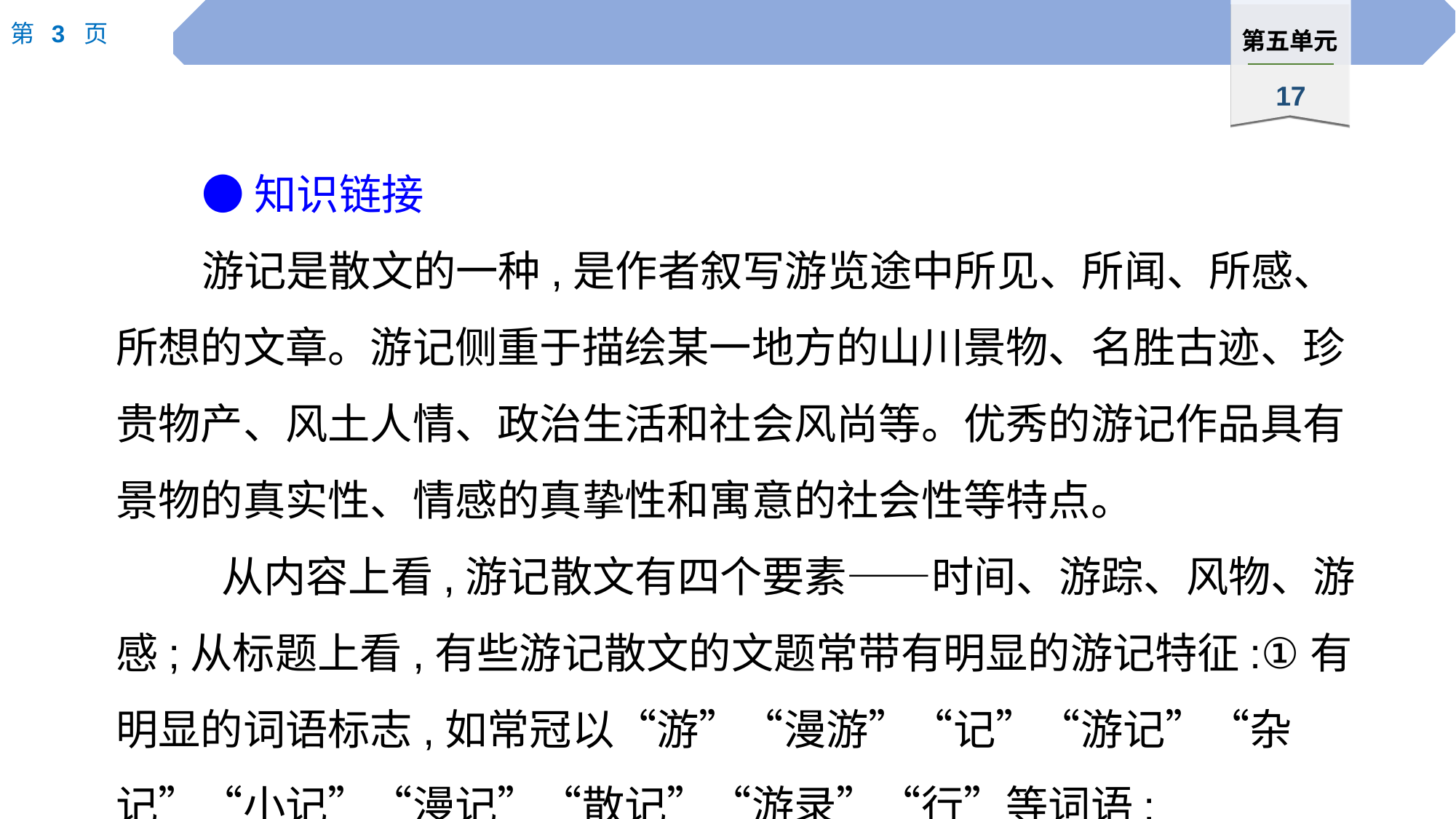

●知识链接
游记是散文的一种,是作者叙写游览途中所见、所闻、所感、所想的文章。游记侧重于描绘某一地方的山川景物、名胜古迹、珍贵物产、风土人情、政治生活和社会风尚等。优秀的游记作品具有景物的真实性、情感的真挚性和寓意的社会性等特点。
 从内容上看,游记散文有四个要素——时间、游踪、风物、游感;从标题上看,有些游记散文的文题常带有明显的游记特征:①有明显的词语标志,如常冠以“游”“漫游”“记”“游记”“杂记”“小记”“漫记”“散记”“游录”“行”等词语;